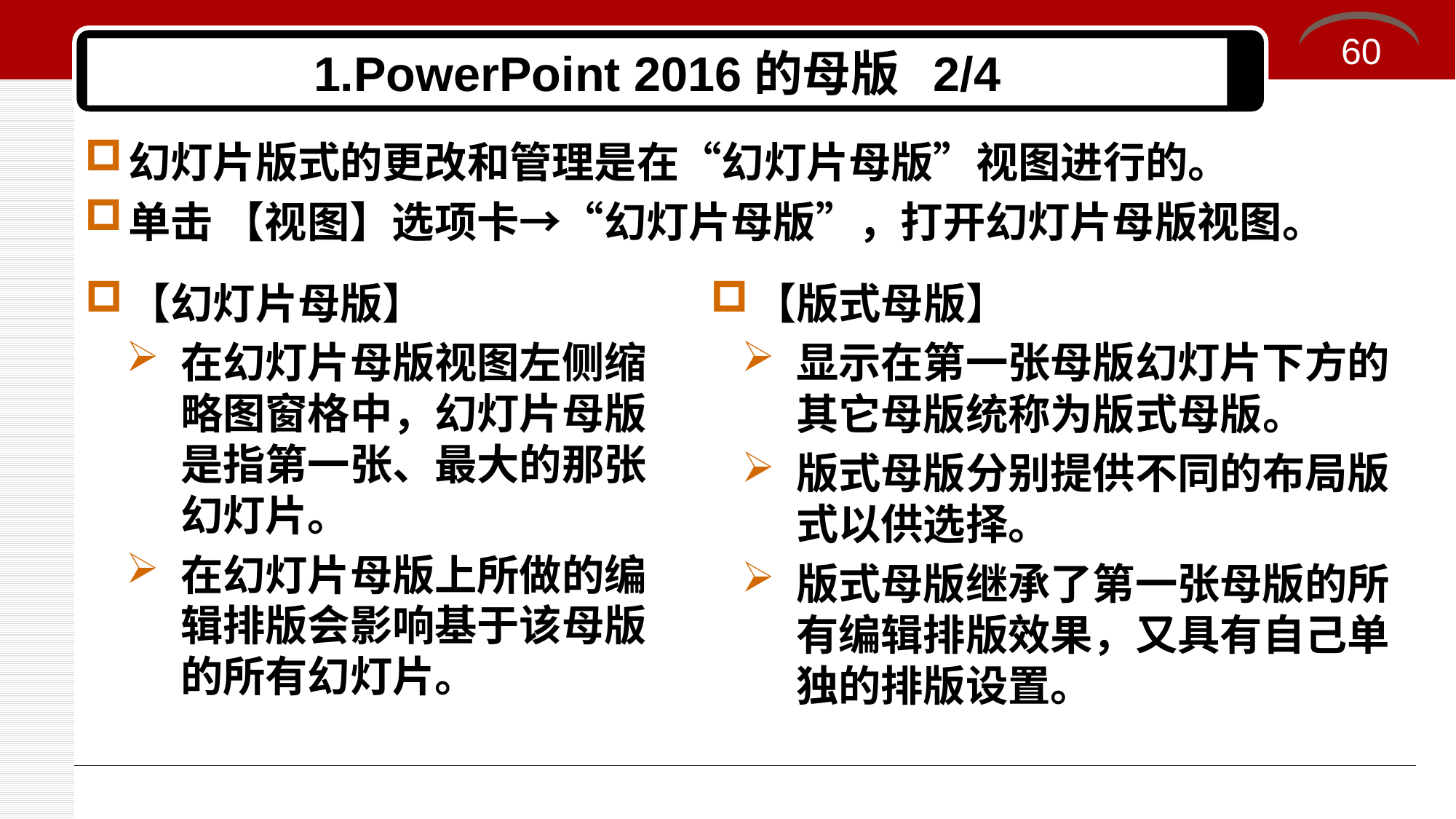

60
# 1.PowerPoint 2016的母版  2/4
幻灯片版式的更改和管理是在“幻灯片母版”视图进行的。
单击 【视图】选项卡→“幻灯片母版”，打开幻灯片母版视图。
【幻灯片母版】
在幻灯片母版视图左侧缩略图窗格中，幻灯片母版是指第一张、最大的那张幻灯片。
在幻灯片母版上所做的编辑排版会影响基于该母版的所有幻灯片。

【版式母版】
显示在第一张母版幻灯片下方的其它母版统称为版式母版。
版式母版分别提供不同的布局版式以供选择。
版式母版继承了第一张母版的所有编辑排版效果，又具有自己单独的排版设置。